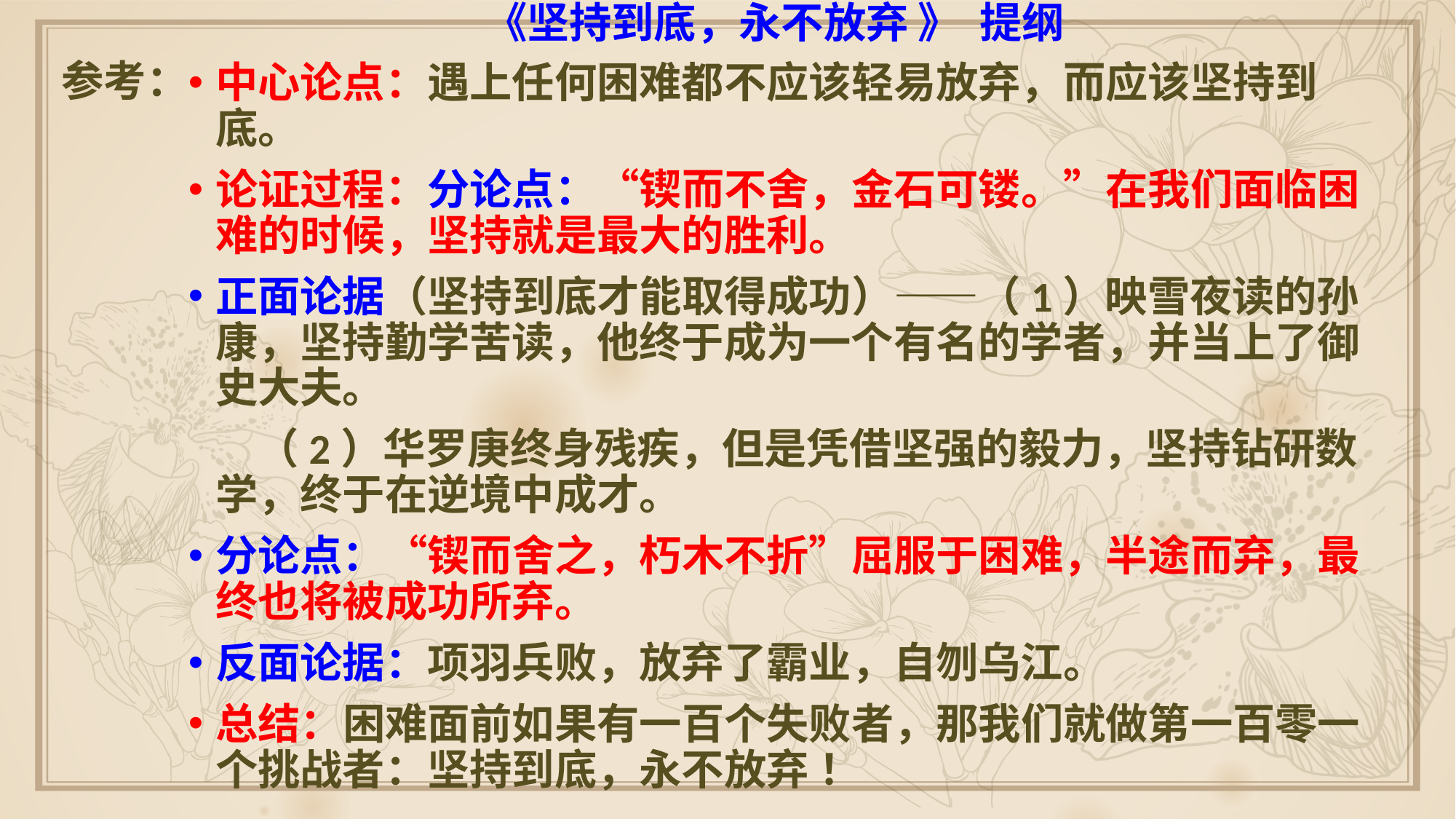

《坚持到底，永不放弃 》  提纲
中心论点：遇上任何困难都不应该轻易放弃，而应该坚持到底。
论证过程：分论点：“锲而不舍，金石可镂。”在我们面临困难的时候，坚持就是最大的胜利。
正面论据（坚持到底才能取得成功）——（1）映雪夜读的孙康，坚持勤学苦读，他终于成为一个有名的学者，并当上了御史大夫。
      （2）华罗庚终身残疾，但是凭借坚强的毅力，坚持钻研数学，终于在逆境中成才。
分论点：“锲而舍之，朽木不折”屈服于困难，半途而弃，最终也将被成功所弃。
反面论据：项羽兵败，放弃了霸业，自刎乌江。
总结：困难面前如果有一百个失败者，那我们就做第一百零一个挑战者：坚持到底，永不放弃 ！
参考：